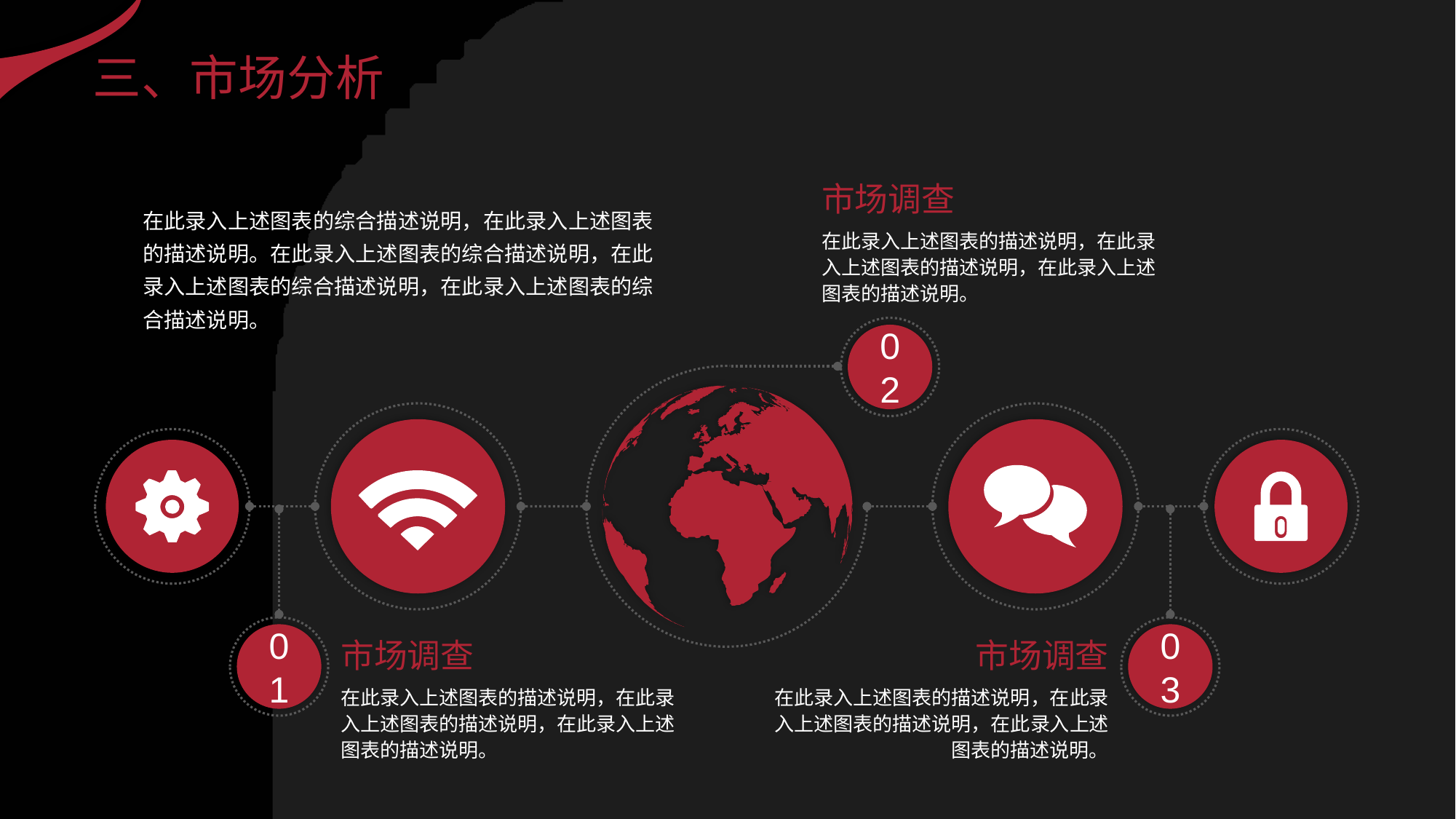

三、市场分析
市场调查
在此录入上述图表的综合描述说明，在此录入上述图表的描述说明。在此录入上述图表的综合描述说明，在此录入上述图表的综合描述说明，在此录入上述图表的综合描述说明。
在此录入上述图表的描述说明，在此录入上述图表的描述说明，在此录入上述图表的描述说明。

02

01

03
市场调查
市场调查
在此录入上述图表的描述说明，在此录入上述图表的描述说明，在此录入上述图表的描述说明。
在此录入上述图表的描述说明，在此录入上述图表的描述说明，在此录入上述图表的描述说明。